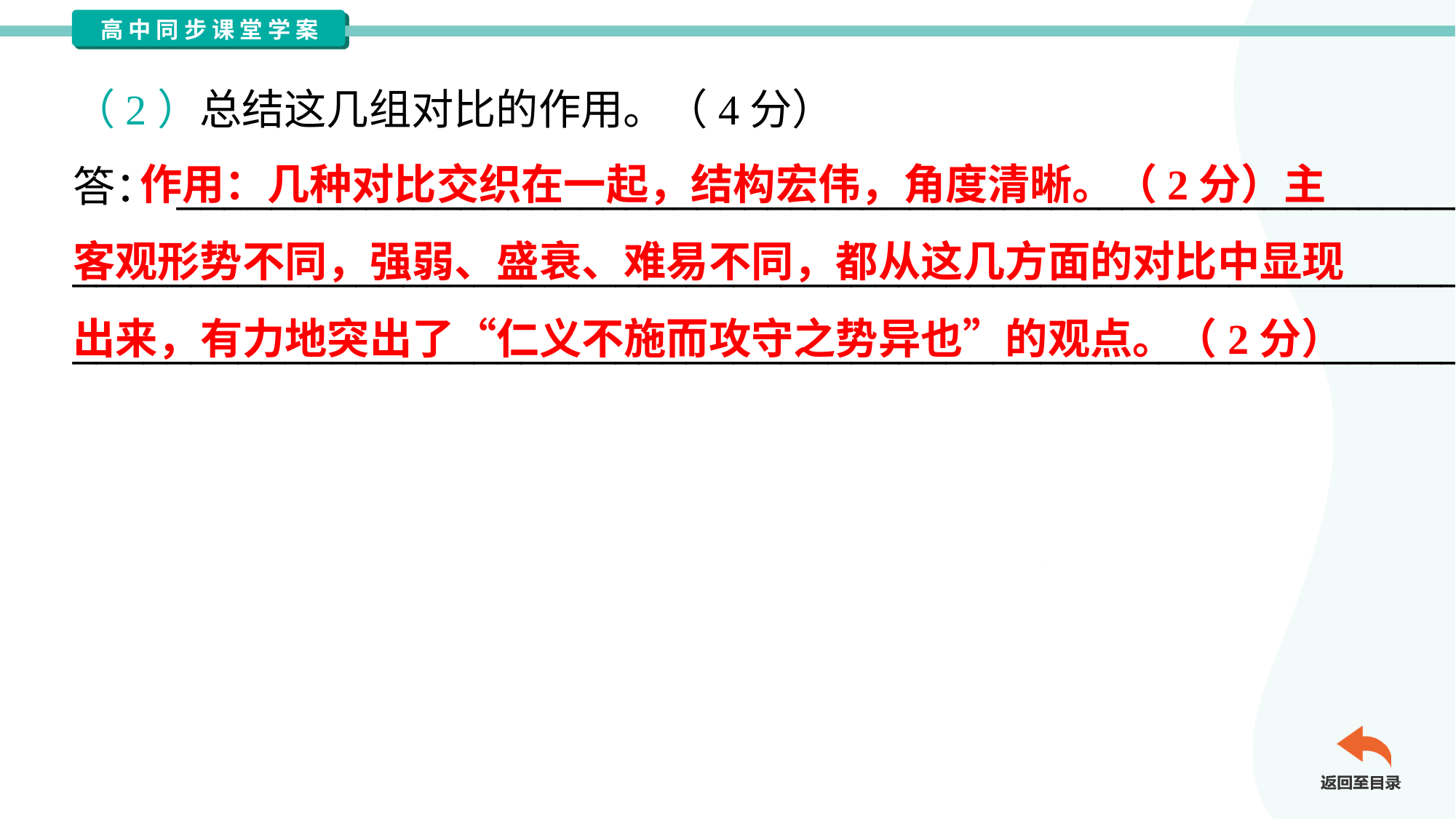

（2）总结这几组对比的作用。（4分）
答： ________________________________________________________
_____________________________________________________________
_____________________________________________________________
      作用：几种对比交织在一起，结构宏伟，角度清晰。（2分）主
客观形势不同，强弱、盛衰、难易不同，都从这几方面的对比中显现
出来，有力地突出了“仁义不施而攻守之势异也”的观点。（2分）